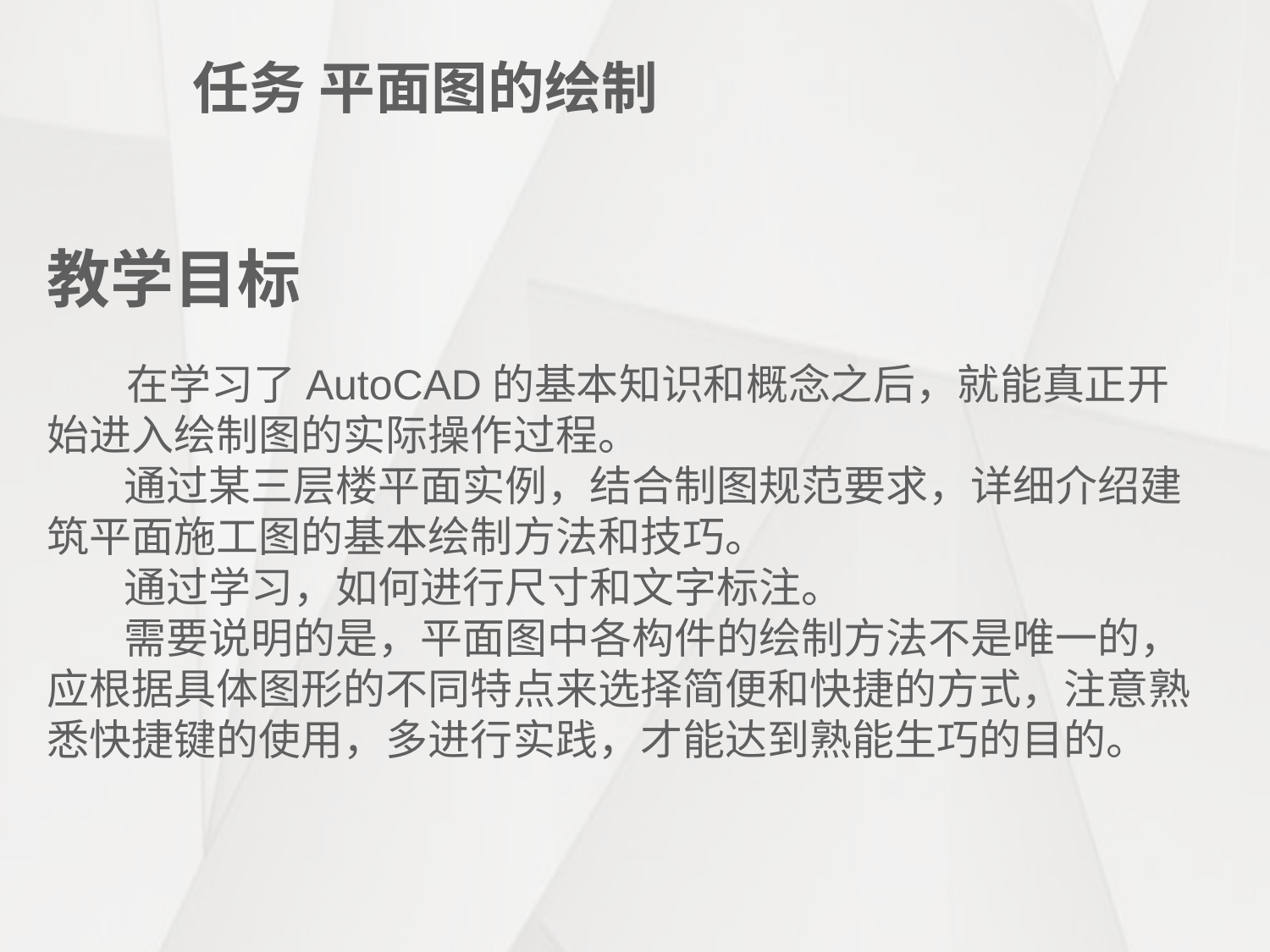

任务 平面图的绘制

教学目标

         在学习了AutoCAD的基本知识和概念之后，就能真正开始进入绘制图的实际操作过程。
       通过某三层楼平面实例，结合制图规范要求，详细介绍建筑平面施工图的基本绘制方法和技巧。
       通过学习，如何进行尺寸和文字标注。
       需要说明的是，平面图中各构件的绘制方法不是唯一的，应根据具体图形的不同特点来选择简便和快捷的方式，注意熟悉快捷键的使用，多进行实践，才能达到熟能生巧的目的。